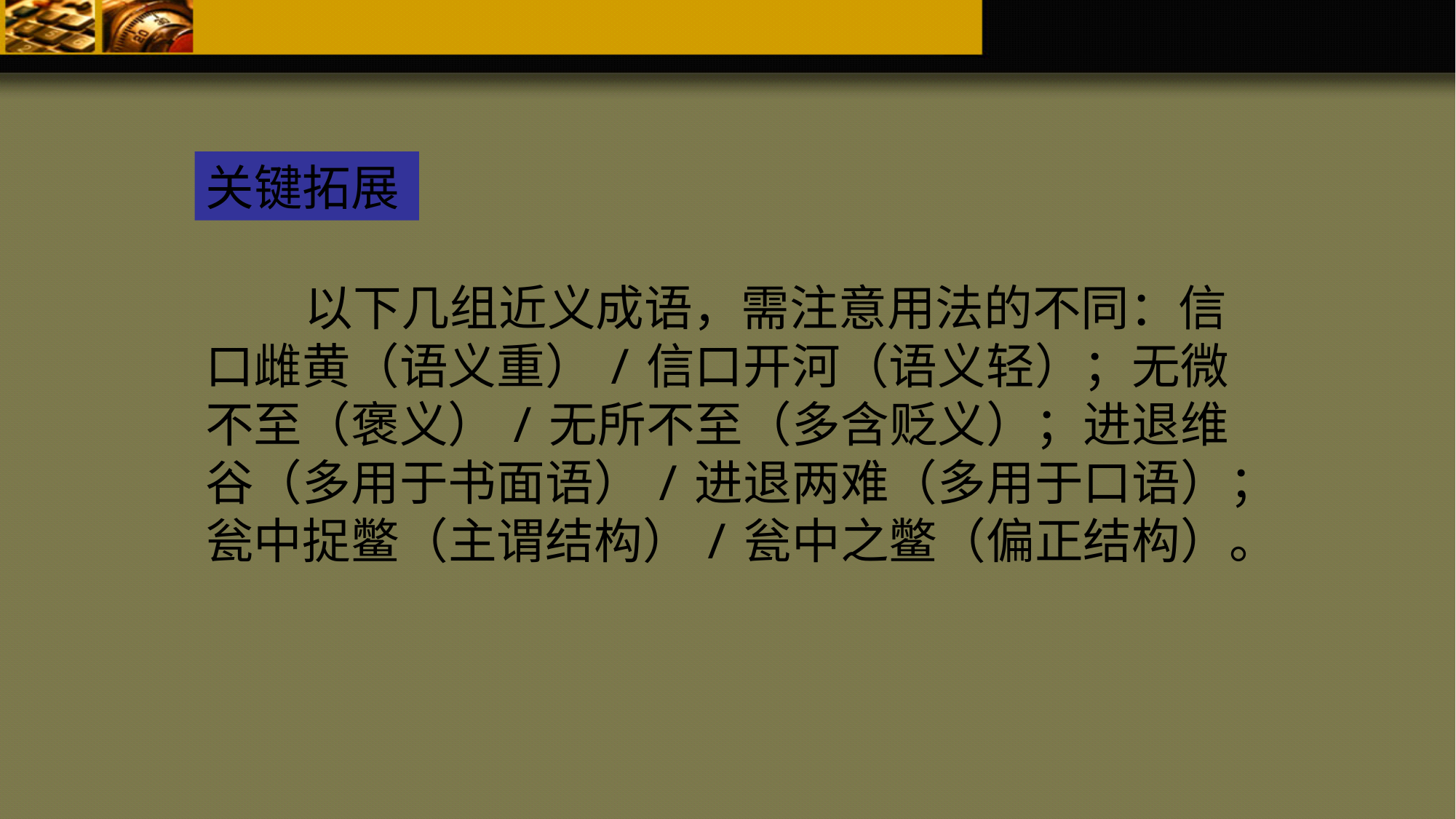

关键拓展
        以下几组近义成语，需注意用法的不同：信口雌黄（语义重）/信口开河（语义轻）；无微不至（褒义）/无所不至（多含贬义）；进退维谷（多用于书面语）/进退两难（多用于口语）；瓮中捉鳖（主谓结构）/瓮中之鳖（偏正结构）。